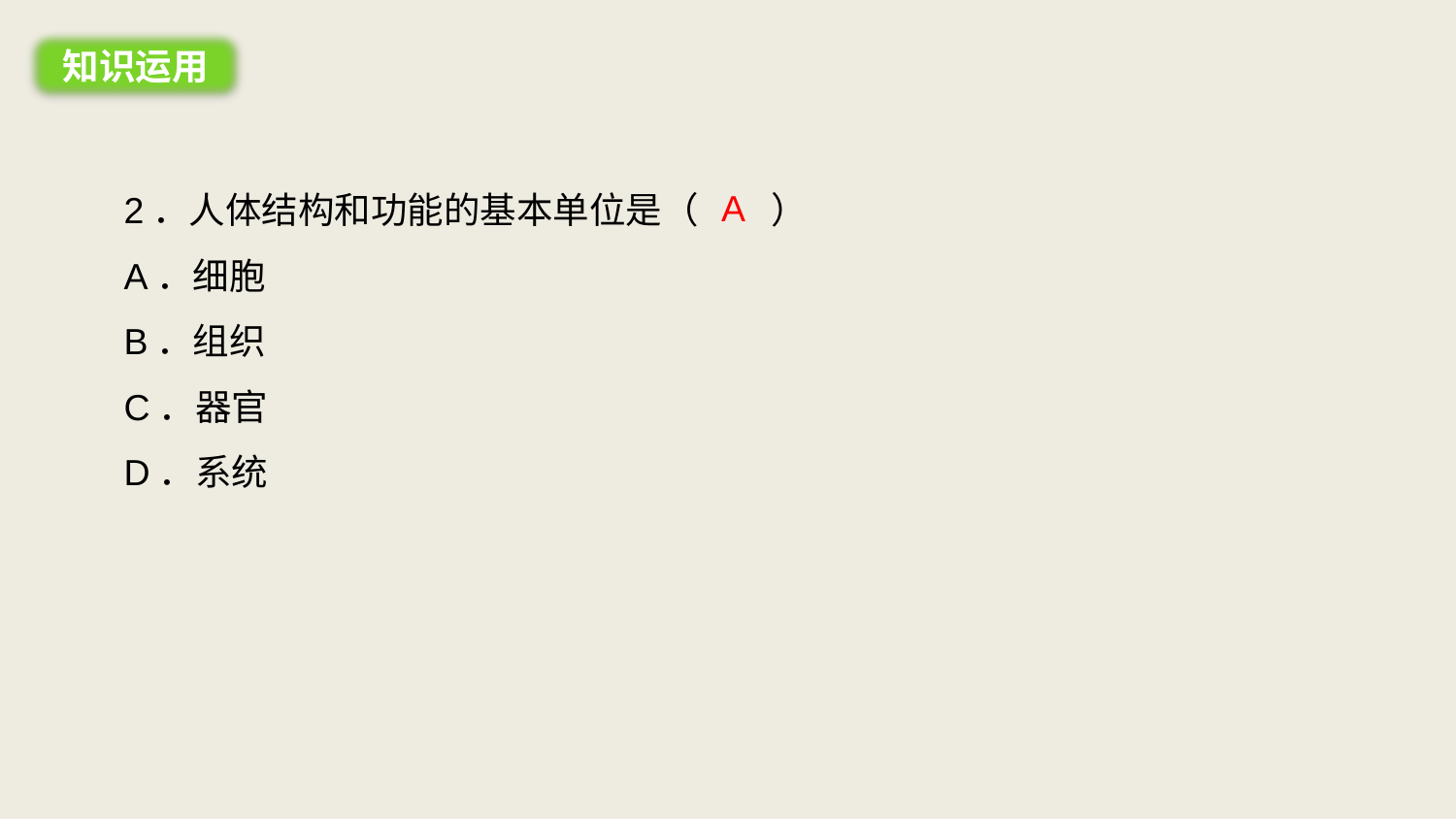

知识运用
2．人体结构和功能的基本单位是（　　）
A．细胞
B．组织
C．器官
D．系统
A